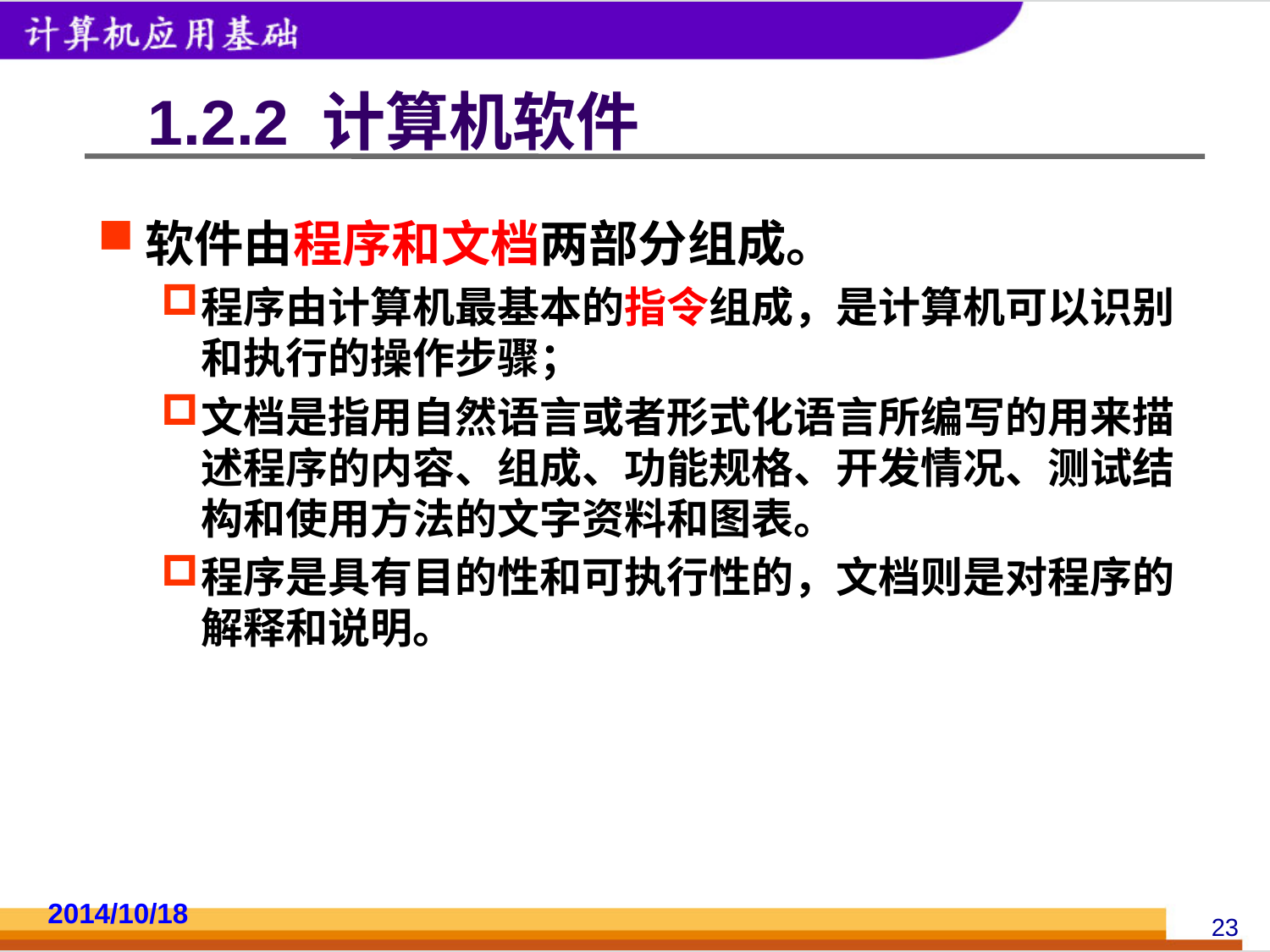

# 1.2.2 计算机软件
软件由程序和文档两部分组成。
程序由计算机最基本的指令组成，是计算机可以识别和执行的操作步骤；
文档是指用自然语言或者形式化语言所编写的用来描述程序的内容、组成、功能规格、开发情况、测试结构和使用方法的文字资料和图表。
程序是具有目的性和可执行性的，文档则是对程序的解释和说明。
2014/10/18